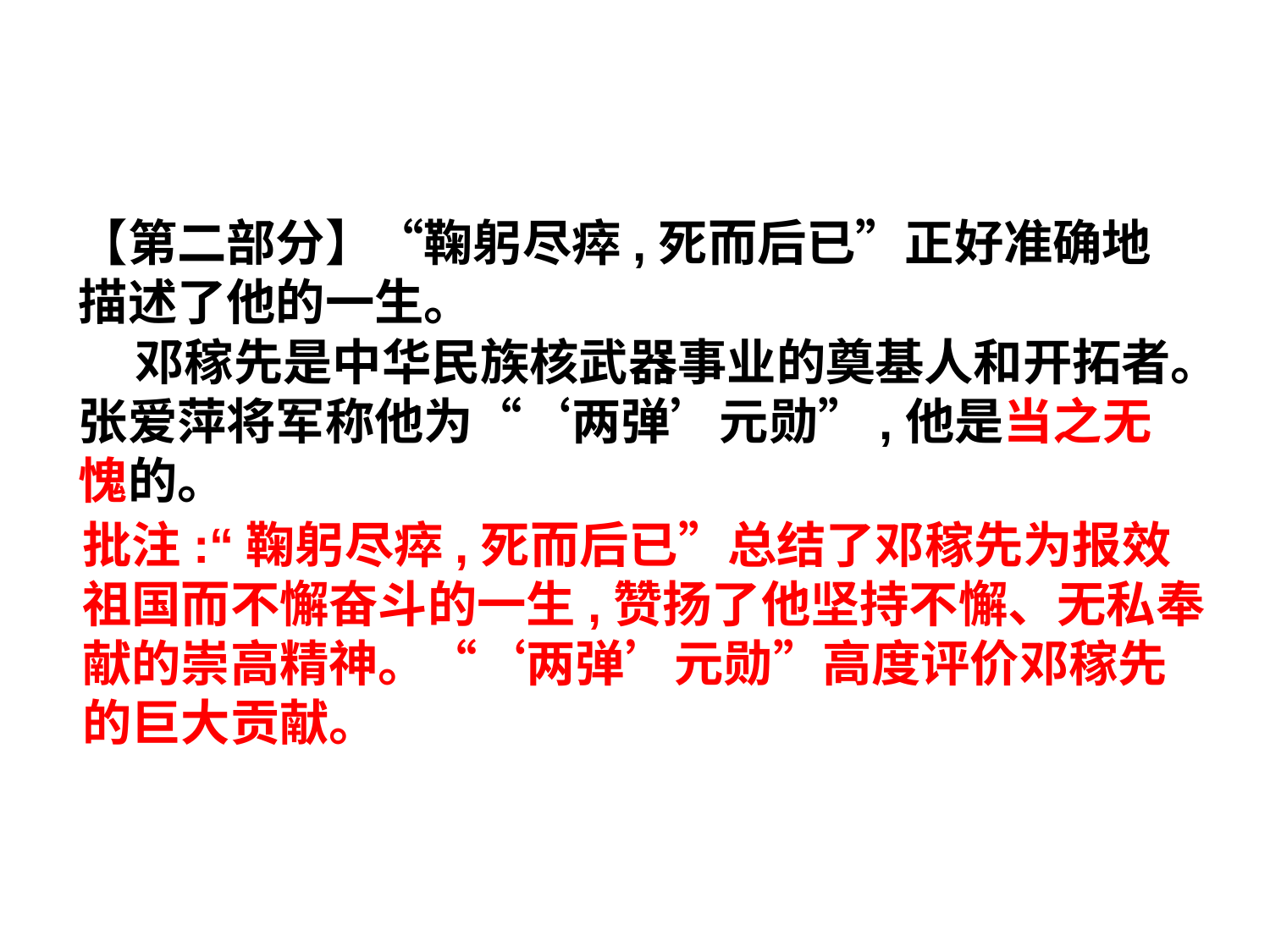

【第二部分】“鞠躬尽瘁,死而后已”正好准确地描述了他的一生。
    邓稼先是中华民族核武器事业的奠基人和开拓者。张爱萍将军称他为“‘两弹’元勋”,他是当之无愧的。
批注:“鞠躬尽瘁,死而后已”总结了邓稼先为报效祖国而不懈奋斗的一生,赞扬了他坚持不懈、无私奉献的崇高精神。“‘两弹’元勋”高度评价邓稼先的巨大贡献。